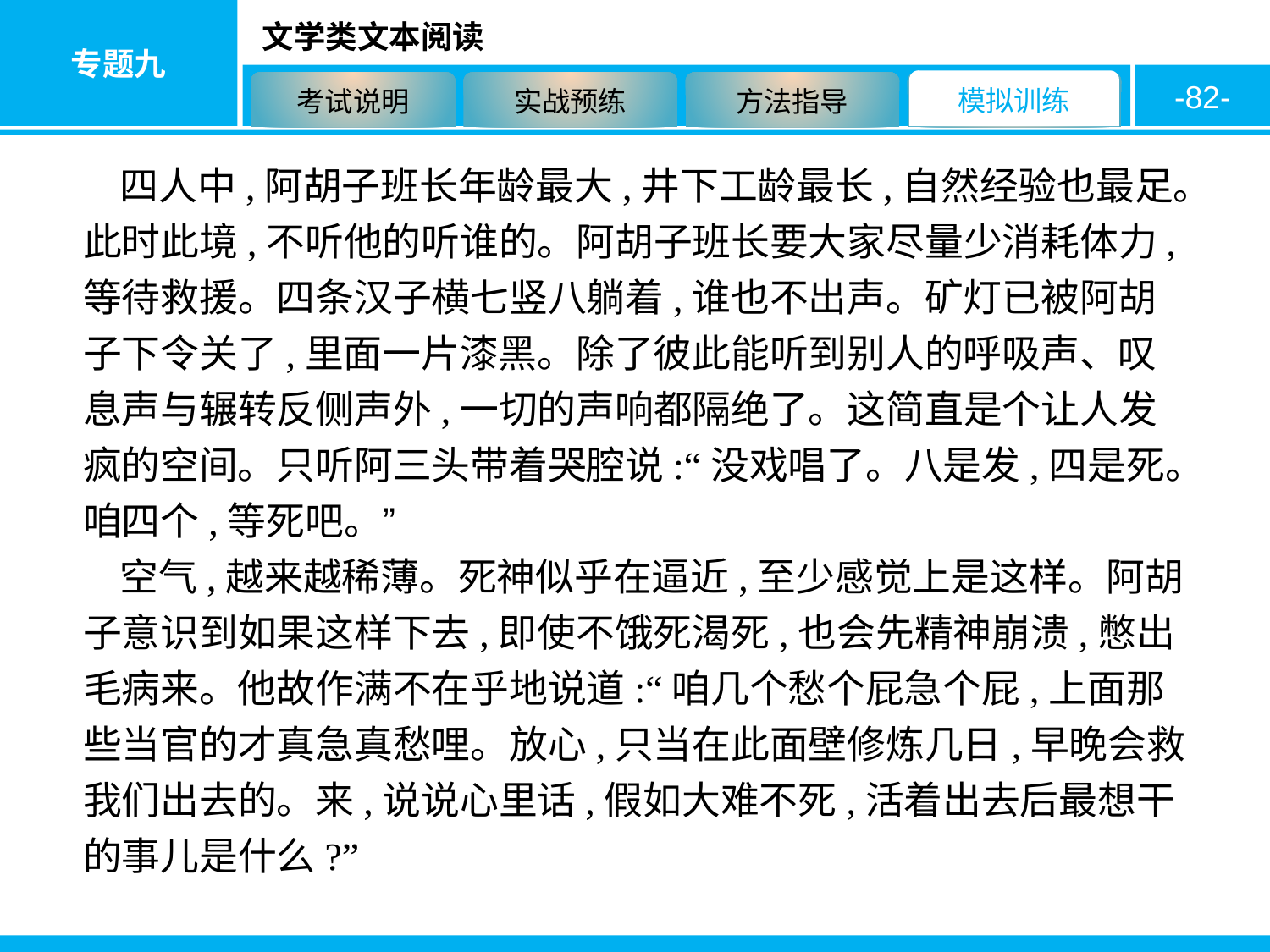

-82-
四人中,阿胡子班长年龄最大,井下工龄最长,自然经验也最足。此时此境,不听他的听谁的。阿胡子班长要大家尽量少消耗体力,等待救援。四条汉子横七竖八躺着,谁也不出声。矿灯已被阿胡子下令关了,里面一片漆黑。除了彼此能听到别人的呼吸声、叹息声与辗转反侧声外,一切的声响都隔绝了。这简直是个让人发疯的空间。只听阿三头带着哭腔说:“没戏唱了。八是发,四是死。咱四个,等死吧。”
空气,越来越稀薄。死神似乎在逼近,至少感觉上是这样。阿胡子意识到如果这样下去,即使不饿死渴死,也会先精神崩溃,憋出毛病来。他故作满不在乎地说道:“咱几个愁个屁急个屁,上面那些当官的才真急真愁哩。放心,只当在此面壁修炼几日,早晚会救我们出去的。来,说说心里话,假如大难不死,活着出去后最想干的事儿是什么?”